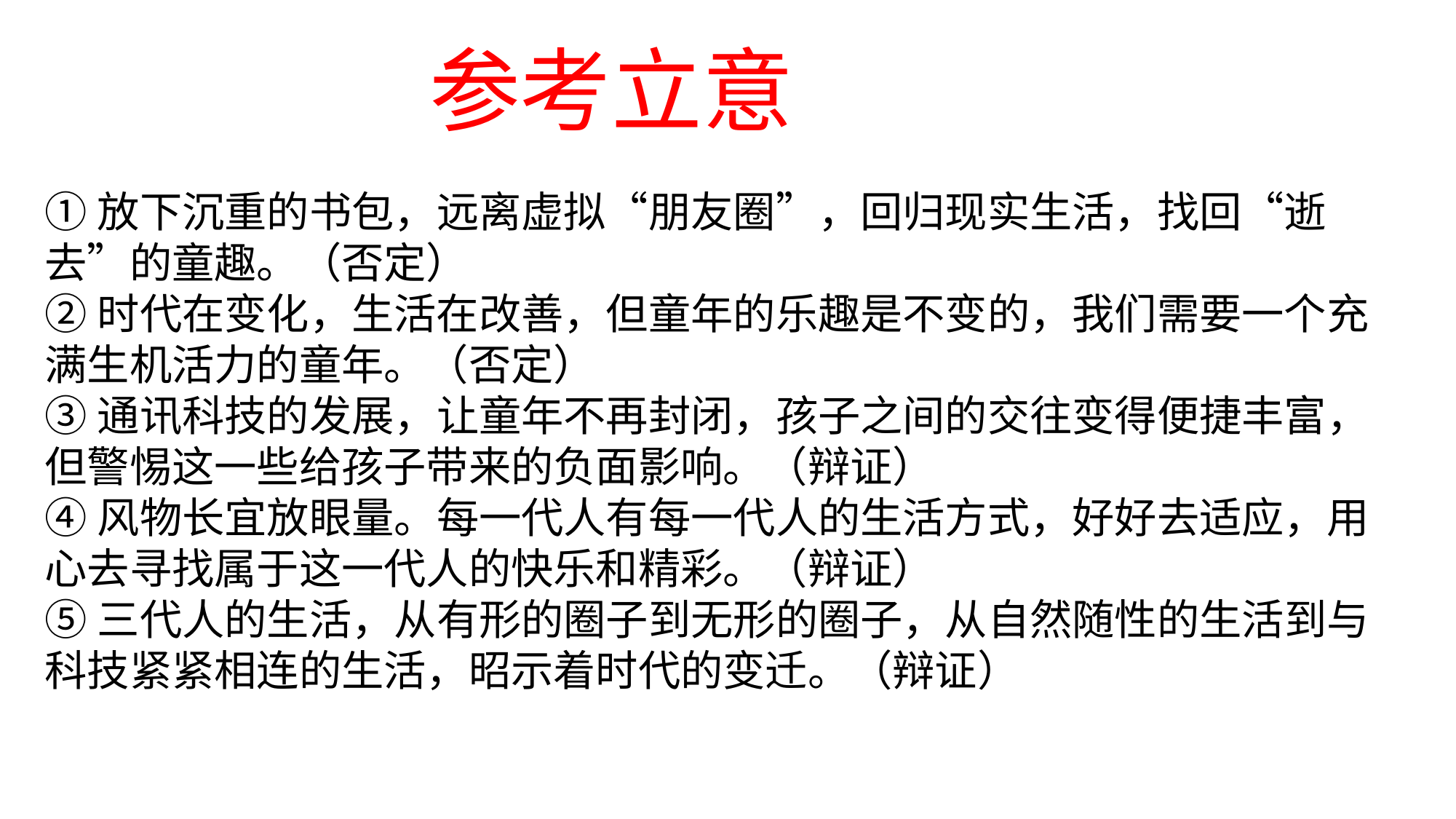

参考立意
①放下沉重的书包，远离虚拟“朋友圈”，回归现实生活，找回“逝去”的童趣。（否定）
②时代在变化，生活在改善，但童年的乐趣是不变的，我们需要一个充满生机活力的童年。（否定）
③通讯科技的发展，让童年不再封闭，孩子之间的交往变得便捷丰富，但警惕这一些给孩子带来的负面影响。（辩证）
④风物长宜放眼量。每一代人有每一代人的生活方式，好好去适应，用心去寻找属于这一代人的快乐和精彩。（辩证）
⑤三代人的生活，从有形的圈子到无形的圈子，从自然随性的生活到与科技紧紧相连的生活，昭示着时代的变迁。（辩证）